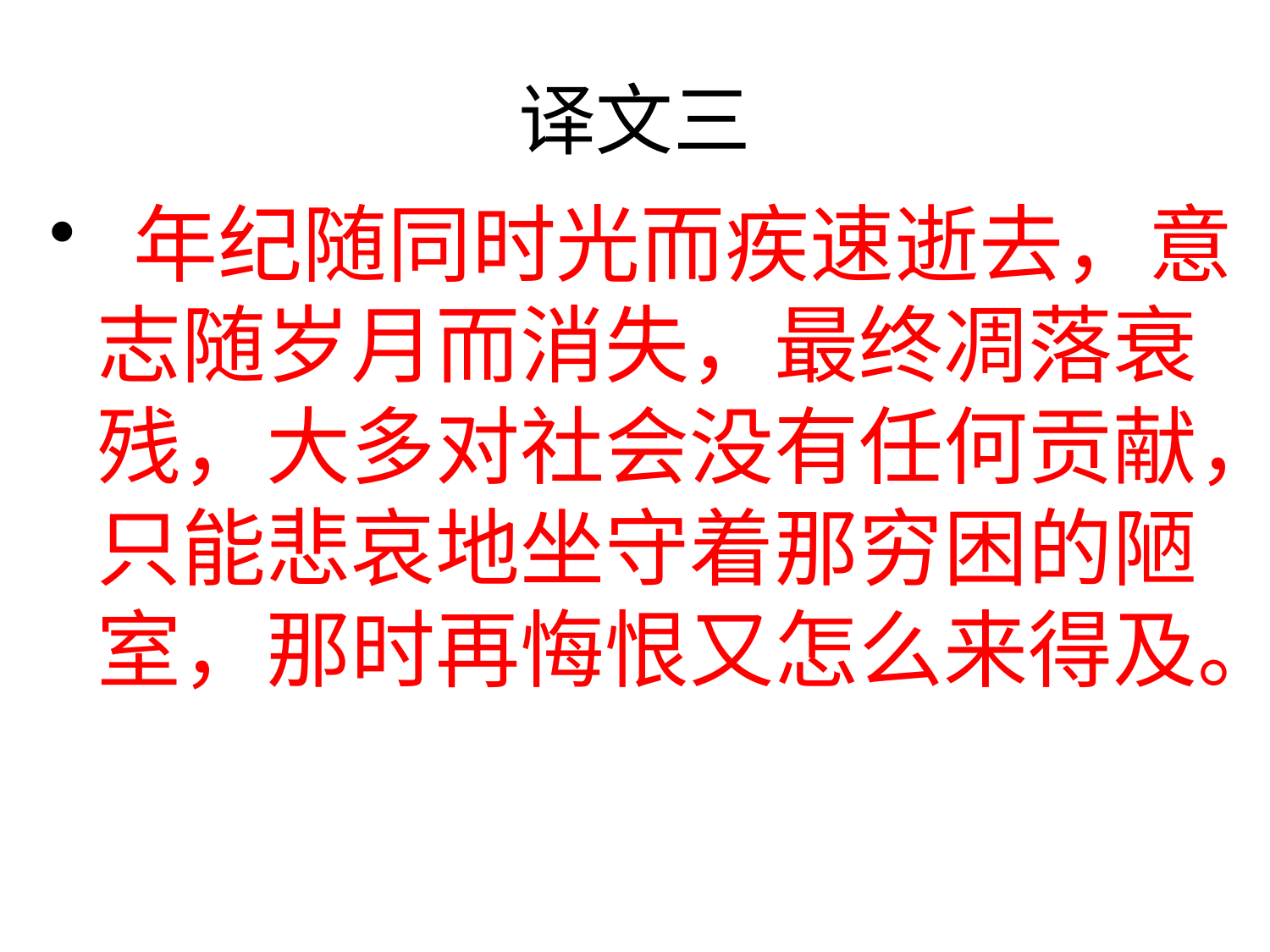

# 译文三
 年纪随同时光而疾速逝去，意志随岁月而消失，最终凋落衰残，大多对社会没有任何贡献，只能悲哀地坐守着那穷困的陋室，那时再悔恨又怎么来得及。